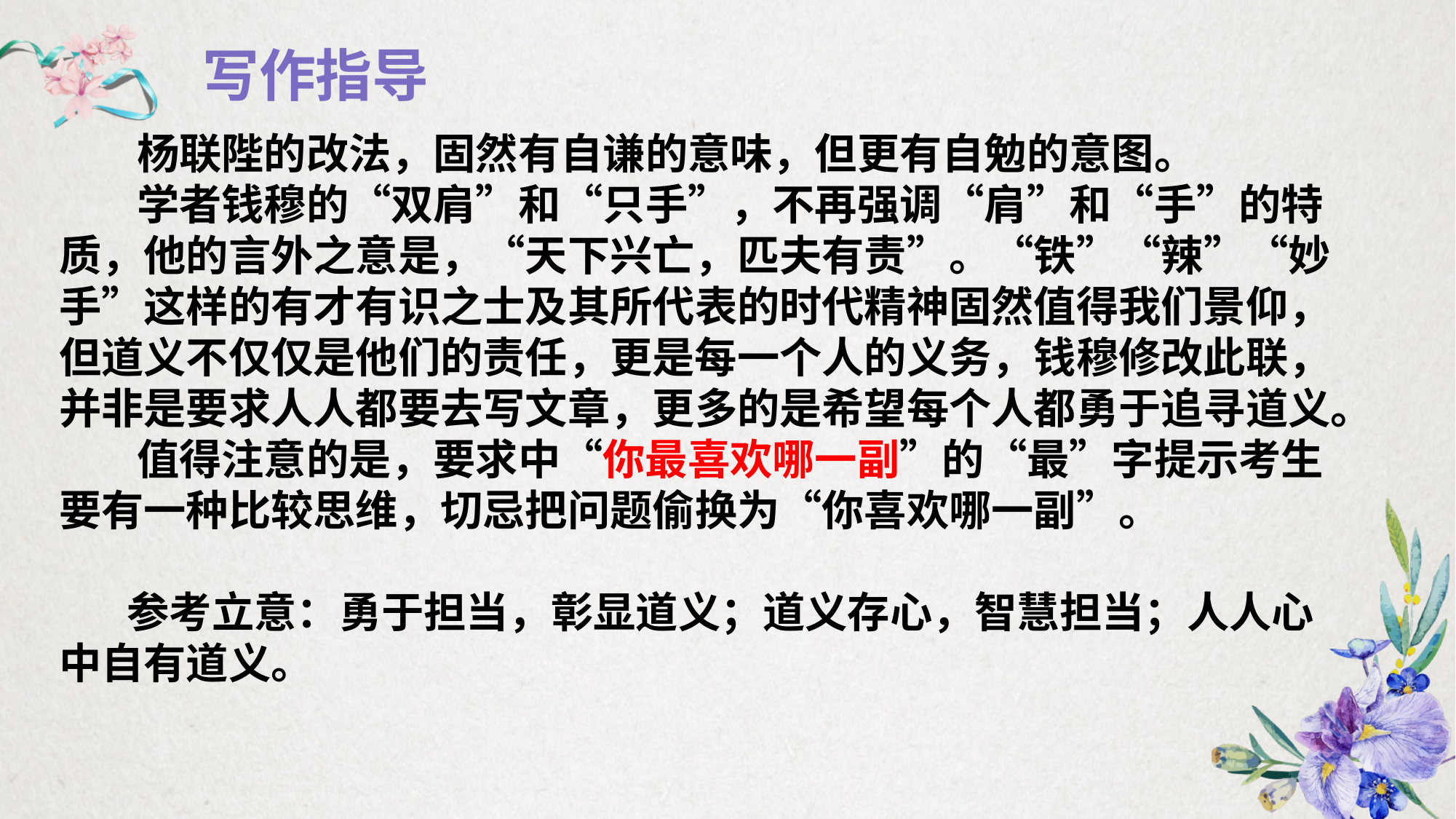

写作指导
       杨联陛的改法，固然有自谦的意味，但更有自勉的意图。
       学者钱穆的“双肩”和“只手”，不再强调“肩”和“手”的特质，他的言外之意是，“天下兴亡，匹夫有责”。“铁”“辣”“妙手”这样的有才有识之士及其所代表的时代精神固然值得我们景仰，但道义不仅仅是他们的责任，更是每一个人的义务，钱穆修改此联，并非是要求人人都要去写文章，更多的是希望每个人都勇于追寻道义。
       值得注意的是，要求中“你最喜欢哪一副”的“最”字提示考生要有一种比较思维，切忌把问题偷换为“你喜欢哪一副”。

      参考立意：勇于担当，彰显道义；道义存心，智慧担当；人人心中自有道义。